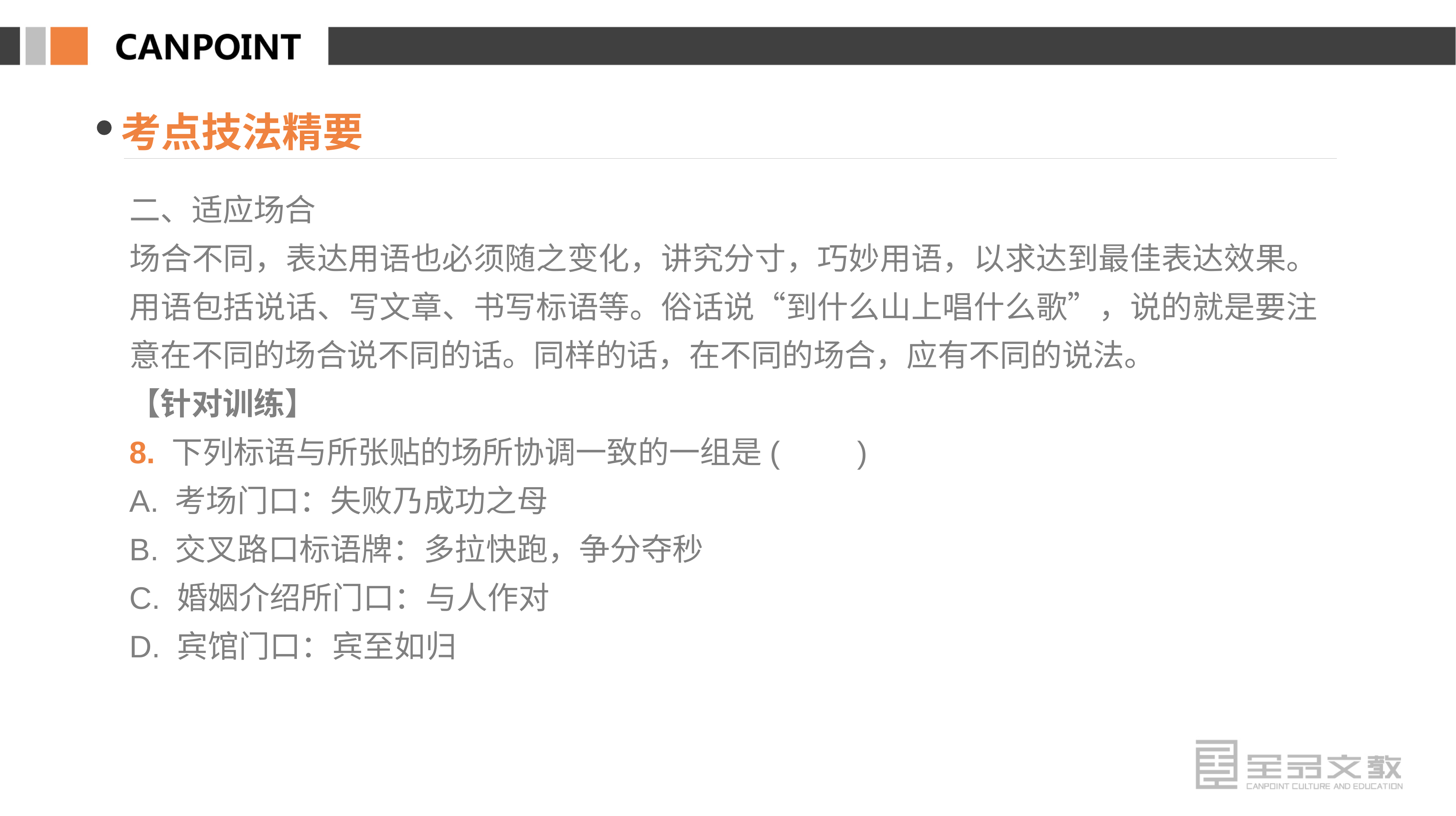

考点技法精要

二、适应场合
场合不同，表达用语也必须随之变化，讲究分寸，巧妙用语，以求达到最佳表达效果。用语包括说话、写文章、书写标语等。俗话说“到什么山上唱什么歌”，说的就是要注意在不同的场合说不同的话。同样的话，在不同的场合，应有不同的说法。
【针对训练】
8. 下列标语与所张贴的场所协调一致的一组是(　　)
A. 考场门口：失败乃成功之母
B. 交叉路口标语牌：多拉快跑，争分夺秒
C. 婚姻介绍所门口：与人作对
D. 宾馆门口：宾至如归